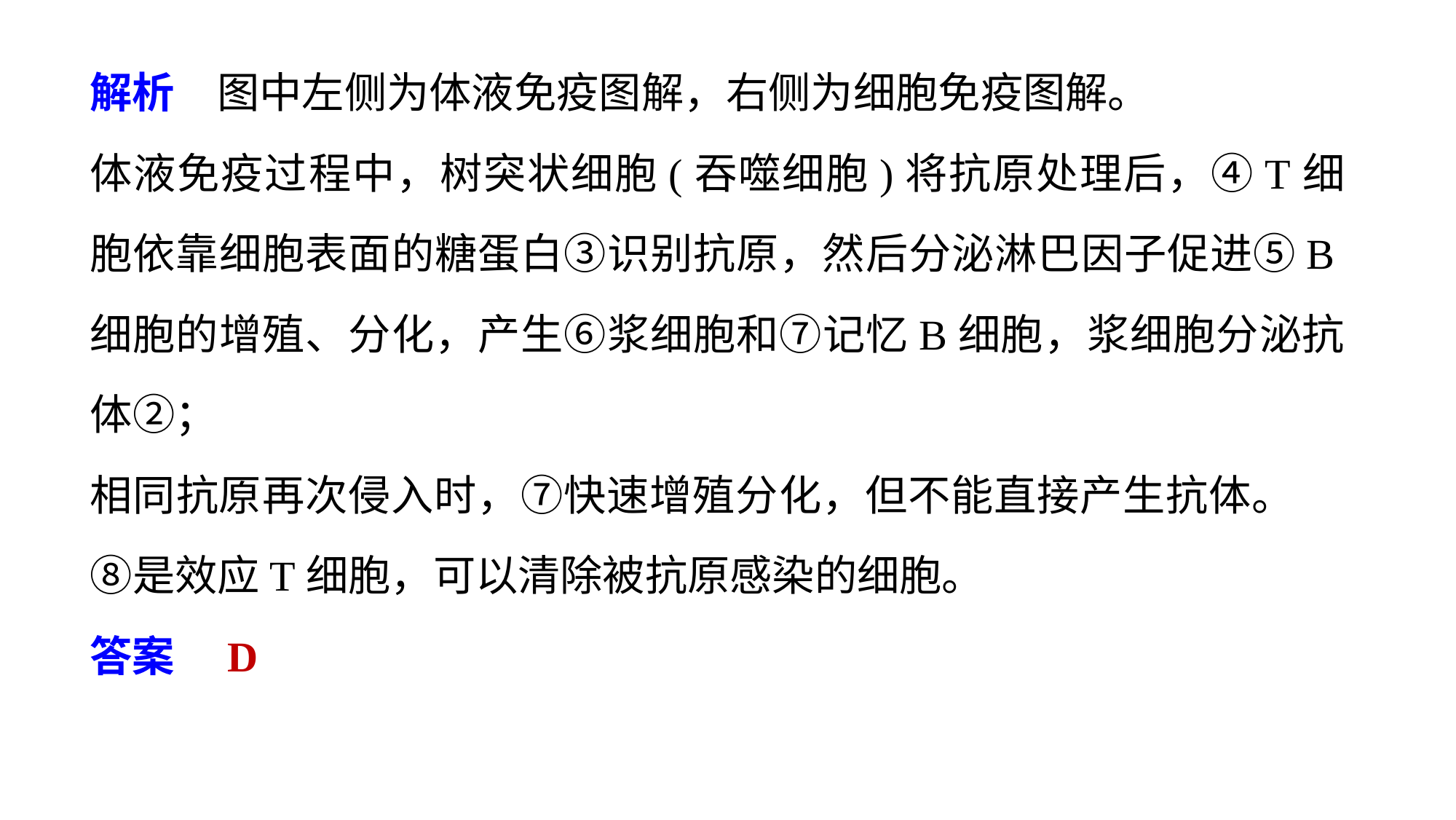

解析　图中左侧为体液免疫图解，右侧为细胞免疫图解。
体液免疫过程中，树突状细胞(吞噬细胞)将抗原处理后，④T细胞依靠细胞表面的糖蛋白③识别抗原，然后分泌淋巴因子促进⑤B细胞的增殖、分化，产生⑥浆细胞和⑦记忆B细胞，浆细胞分泌抗体②；
相同抗原再次侵入时，⑦快速增殖分化，但不能直接产生抗体。      ⑧是效应T细胞，可以清除被抗原感染的细胞。
答案　D